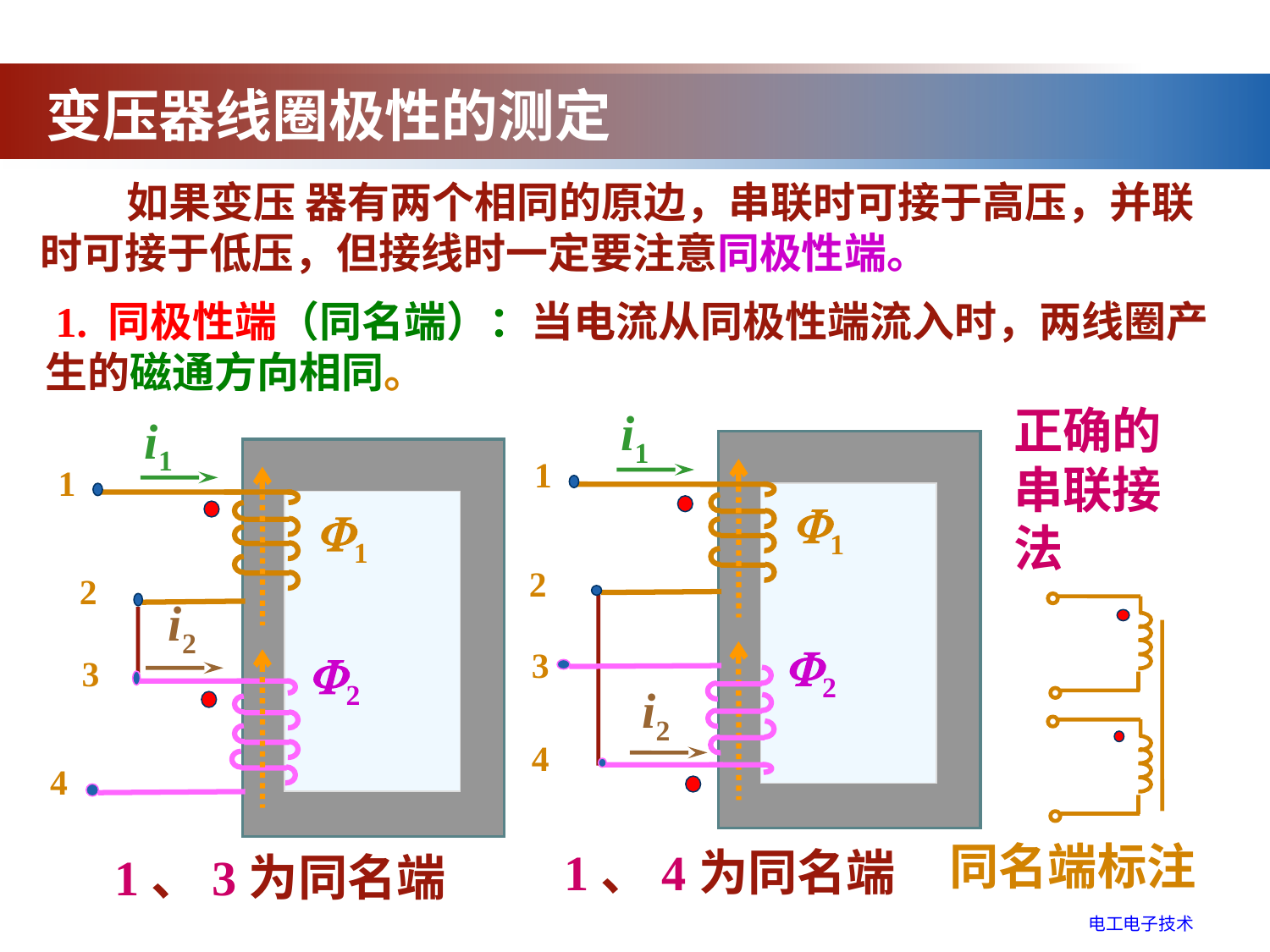

变压器线圈极性的测定
        如果变压 器有两个相同的原边，串联时可接于高压，并联时可接于低压，但接线时一定要注意同极性端。
 1. 同极性端（同名端）：当电流从同极性端流入时，两线圈产生的磁通方向相同。
正确的串联接法
i1

1

Φ1

2

Φ2

3

i2

4

i1

1

Φ1

2

i2
Φ2

3

4

 同名端标注
1、4为同名端
1、3为同名端
电工电子技术